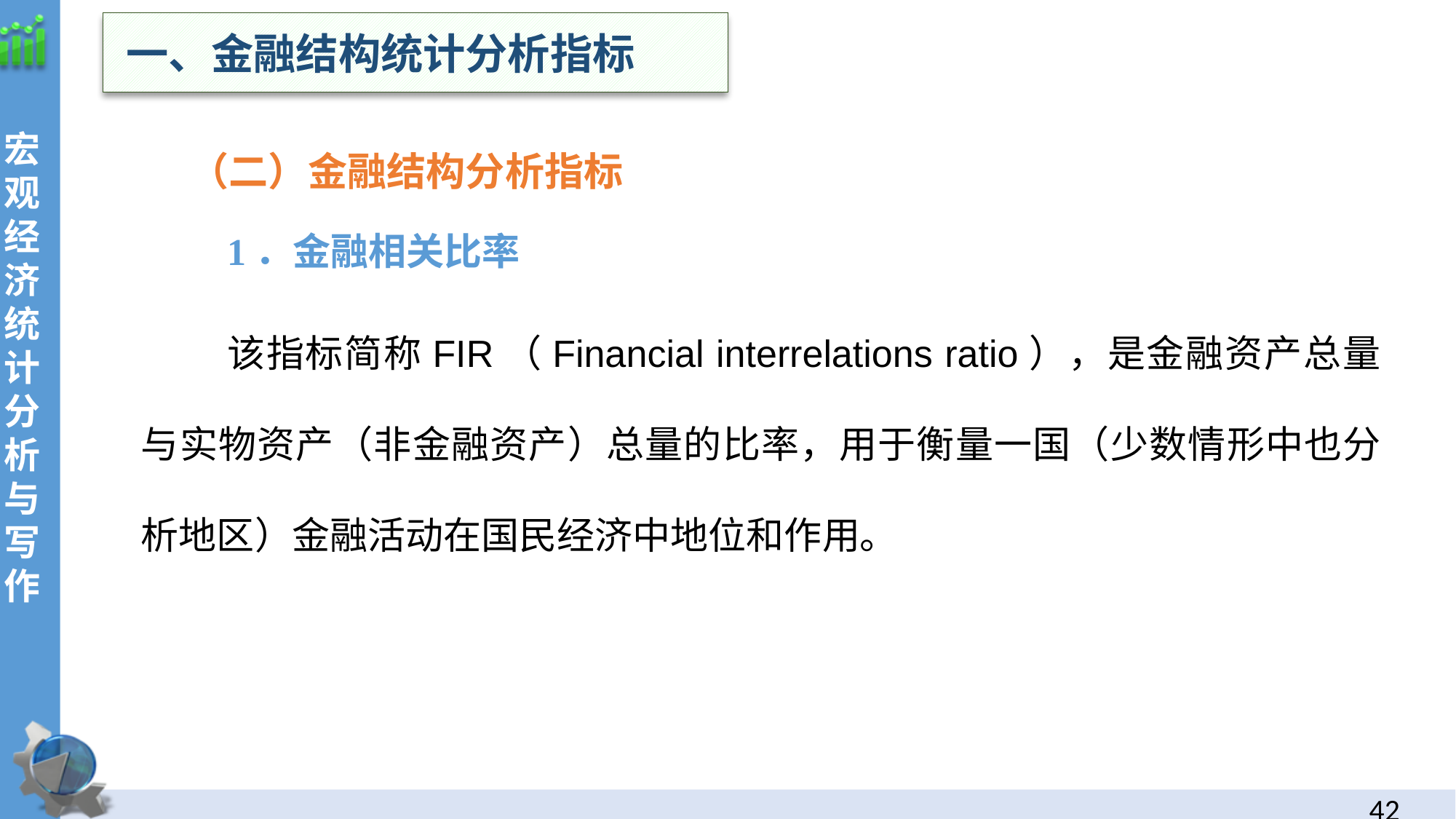

一、金融结构统计分析指标
 （二）金融结构分析指标
1．金融相关比率
该指标简称FIR（Financial interrelations ratio），是金融资产总量与实物资产（非金融资产）总量的比率，用于衡量一国（少数情形中也分析地区）金融活动在国民经济中地位和作用。

42